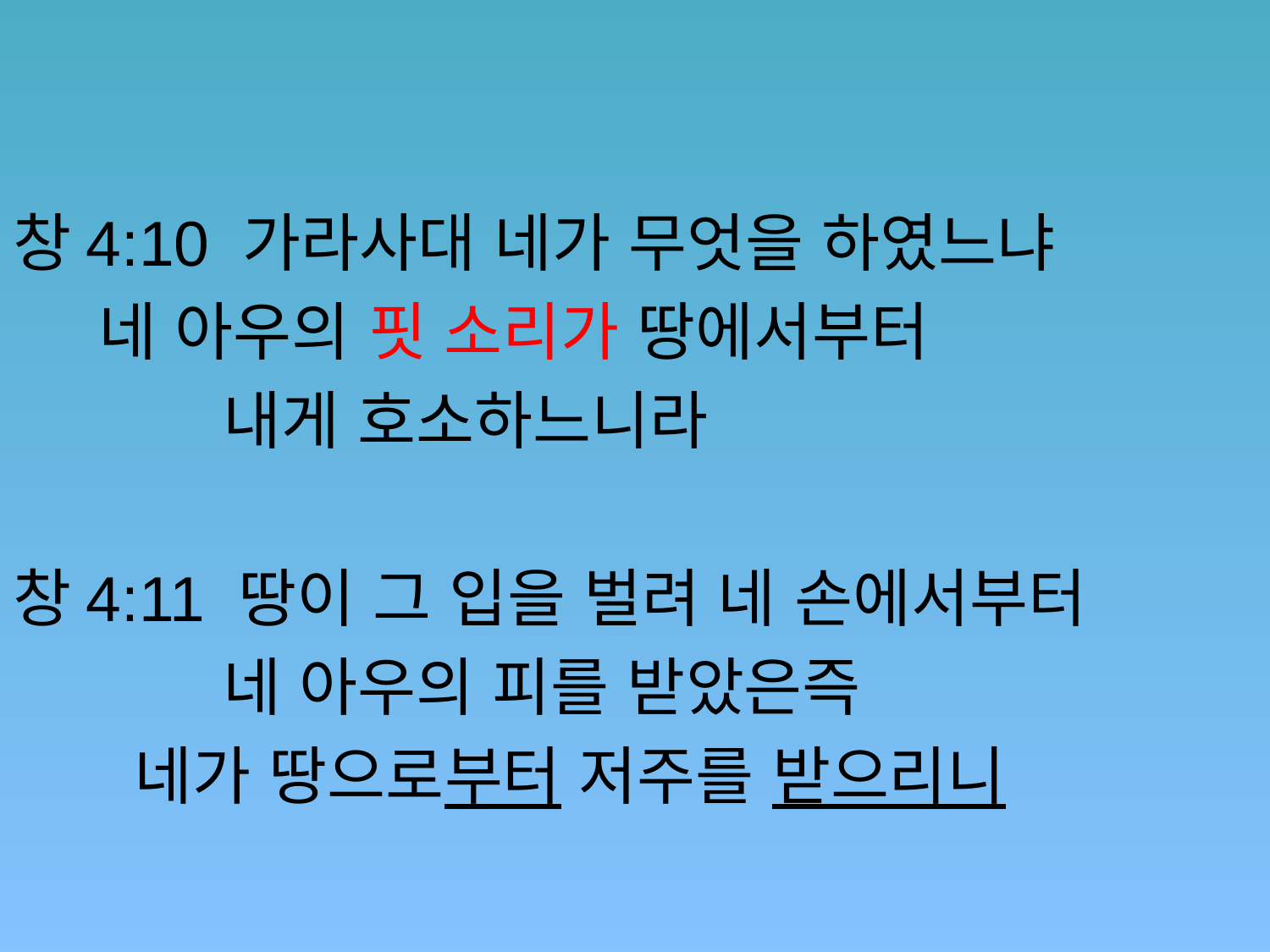

#

창4:10 가라사대 네가 무엇을 하였느냐
    네 아우의 핏 소리가 땅에서부터
           내게 호소하느니라

창4:11 땅이 그 입을 벌려 네 손에서부터
           네 아우의 피를 받았은즉
      네가 땅으로부터 저주를 받으리니